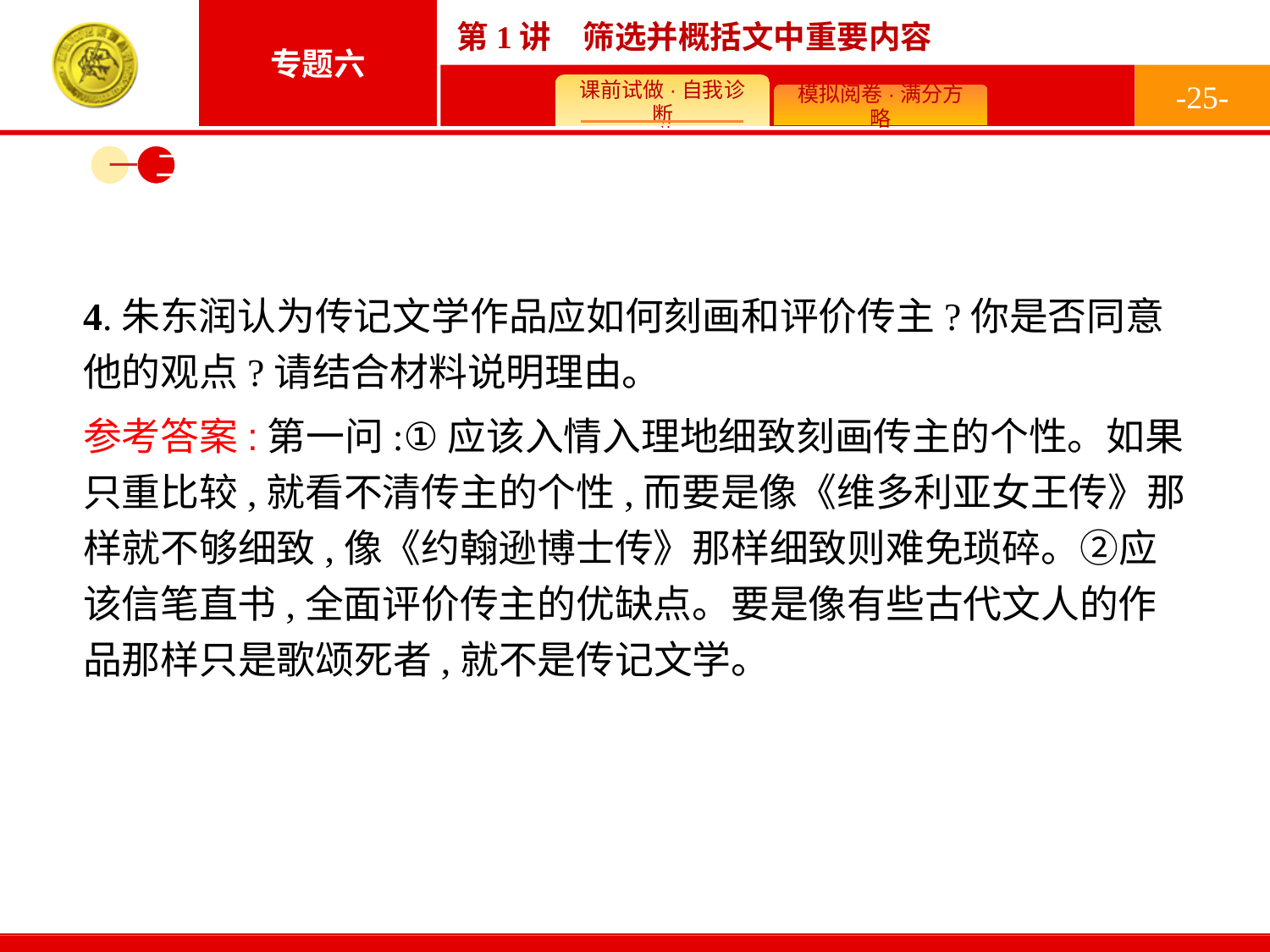

-25-
一
二
4.朱东润认为传记文学作品应如何刻画和评价传主?你是否同意他的观点?请结合材料说明理由。
参考答案:第一问:①应该入情入理地细致刻画传主的个性。如果只重比较,就看不清传主的个性,而要是像《维多利亚女王传》那样就不够细致,像《约翰逊博士传》那样细致则难免琐碎。②应该信笔直书,全面评价传主的优缺点。要是像有些古代文人的作品那样只是歌颂死者,就不是传记文学。